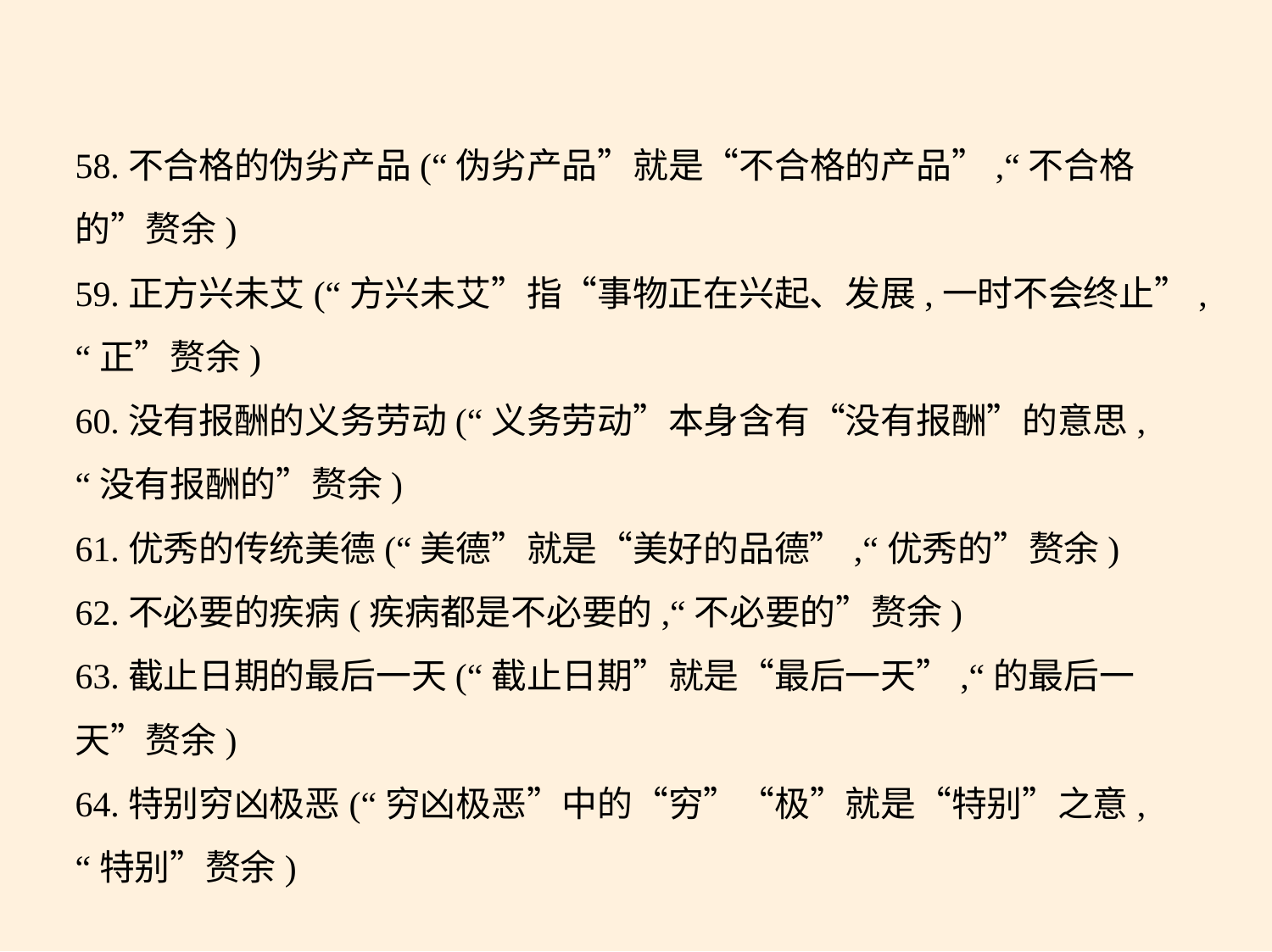

58.不合格的伪劣产品(“伪劣产品”就是“不合格的产品”,“不合格
的”赘余)
59.正方兴未艾(“方兴未艾”指“事物正在兴起、发展,一时不会终止”,
“正”赘余)
60.没有报酬的义务劳动(“义务劳动”本身含有“没有报酬”的意思,
“没有报酬的”赘余)
61.优秀的传统美德(“美德”就是“美好的品德”,“优秀的”赘余)
62.不必要的疾病(疾病都是不必要的,“不必要的”赘余)
63.截止日期的最后一天(“截止日期”就是“最后一天”,“的最后一
天”赘余)
64.特别穷凶极恶(“穷凶极恶”中的“穷”“极”就是“特别”之意,
“特别”赘余)